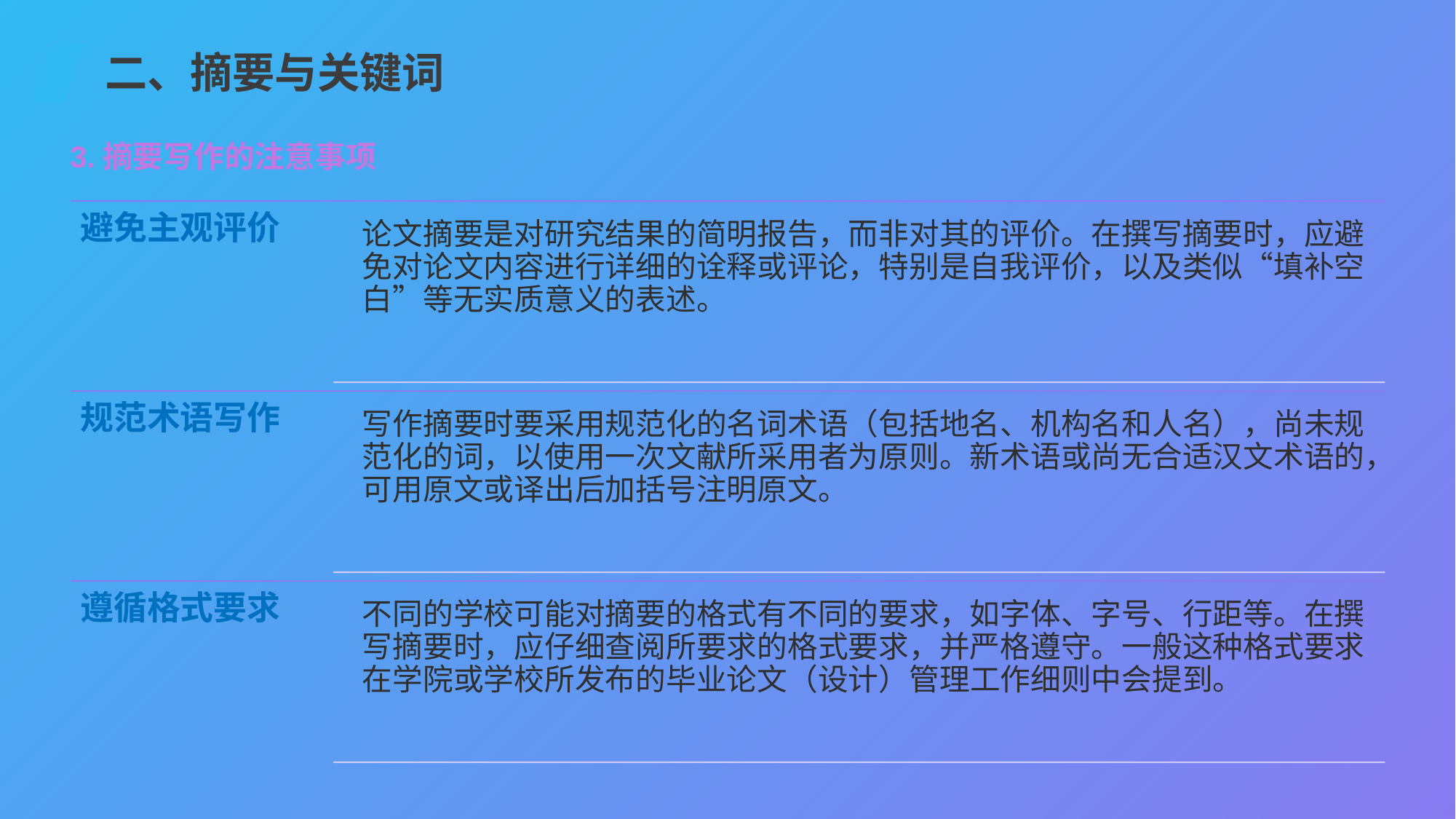

二、摘要与关键词
3.摘要写作的注意事项
避免主观评价
论文摘要是对研究结果的简明报告，而非对其的评价。在撰写摘要时，应避免对论文内容进行详细的诠释或评论，特别是自我评价，以及类似“填补空白”等无实质意义的表述。
规范术语写作
写作摘要时要采用规范化的名词术语（包括地名、机构名和人名），尚未规范化的词，以使用一次文献所采用者为原则。新术语或尚无合适汉文术语的，可用原文或译出后加括号注明原文。
遵循格式要求
不同的学校可能对摘要的格式有不同的要求，如字体、字号、行距等。在撰写摘要时，应仔细查阅所要求的格式要求，并严格遵守。一般这种格式要求在学院或学校所发布的毕业论文（设计）管理工作细则中会提到。